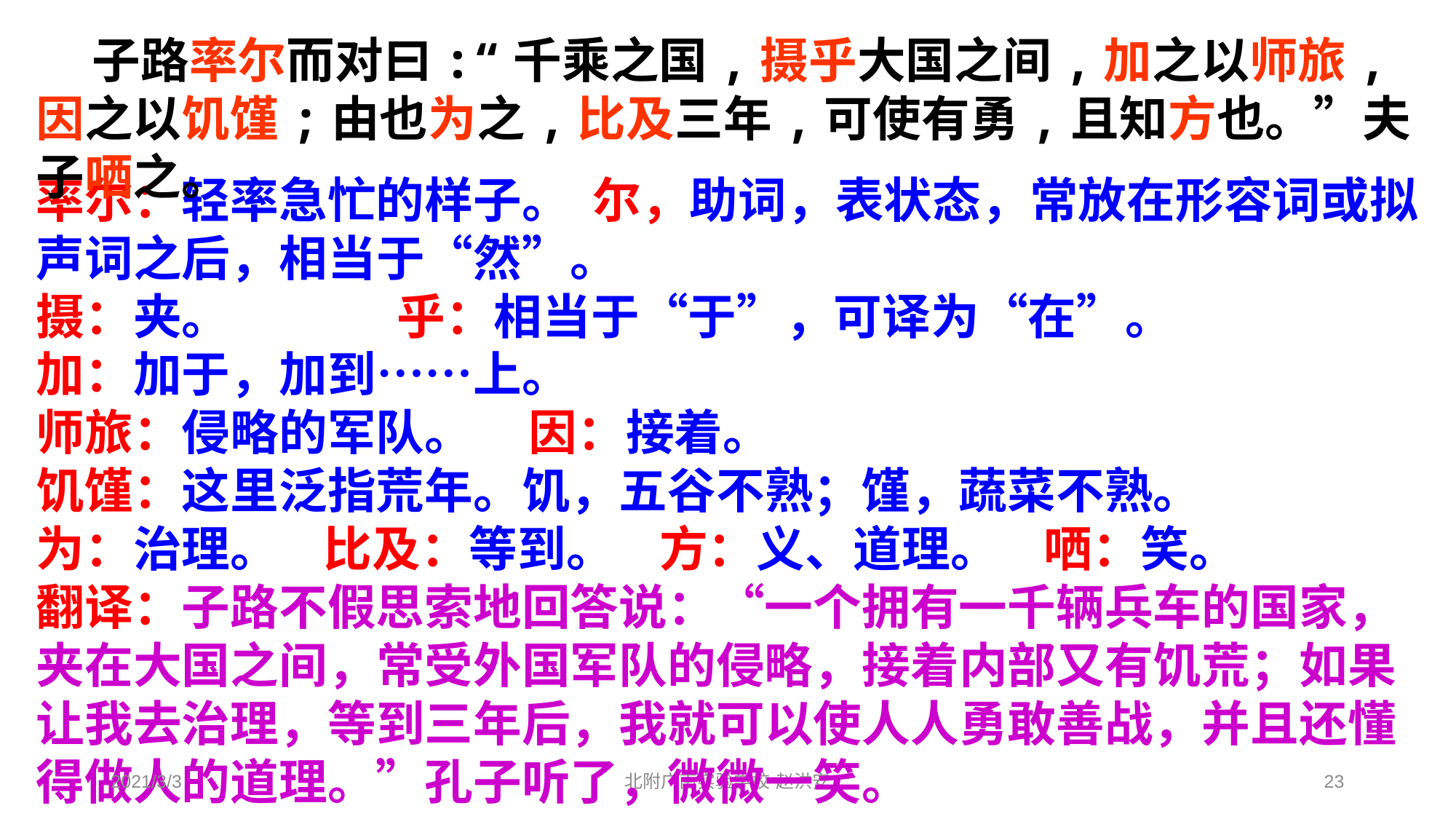

子路率尔而对曰:“千乘之国,摄乎大国之间,加之以师旅,因之以饥馑;由也为之,比及三年,可使有勇,且知方也。”夫子哂之。
率尔：轻率急忙的样子。  尔，助词，表状态，常放在形容词或拟声词之后，相当于“然”。
摄：夹。               乎：相当于“于”，可译为“在”。
加：加于，加到……上。
师旅：侵略的军队。     因：接着。
饥馑：这里泛指荒年。饥，五谷不熟；馑，蔬菜不熟。
为：治理。    比及：等到。    方：义、道理。    哂：笑。
翻译：子路不假思索地回答说：“一个拥有一千辆兵车的国家，夹在大国之间，常受外国军队的侵略，接着内部又有饥荒；如果让我去治理，等到三年后，我就可以使人人勇敢善战，并且还懂得做人的道理。”孔子听了，微微一笑。

2021/3/3
北附广南实验学校 赵洪安
23